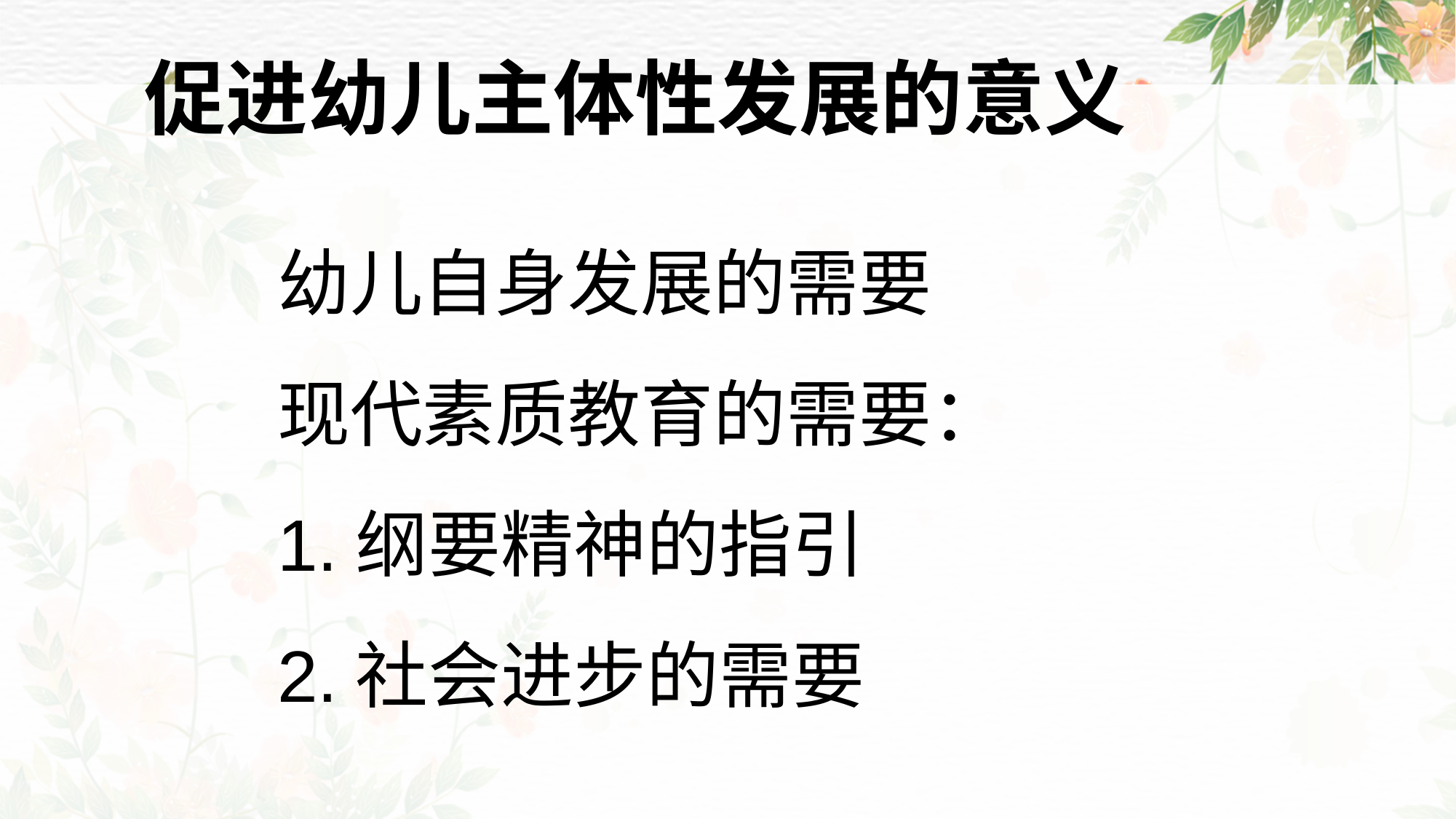

# 促进幼儿主体性发展的意义
幼儿自身发展的需要
现代素质教育的需要：
1.纲要精神的指引
2.社会进步的需要